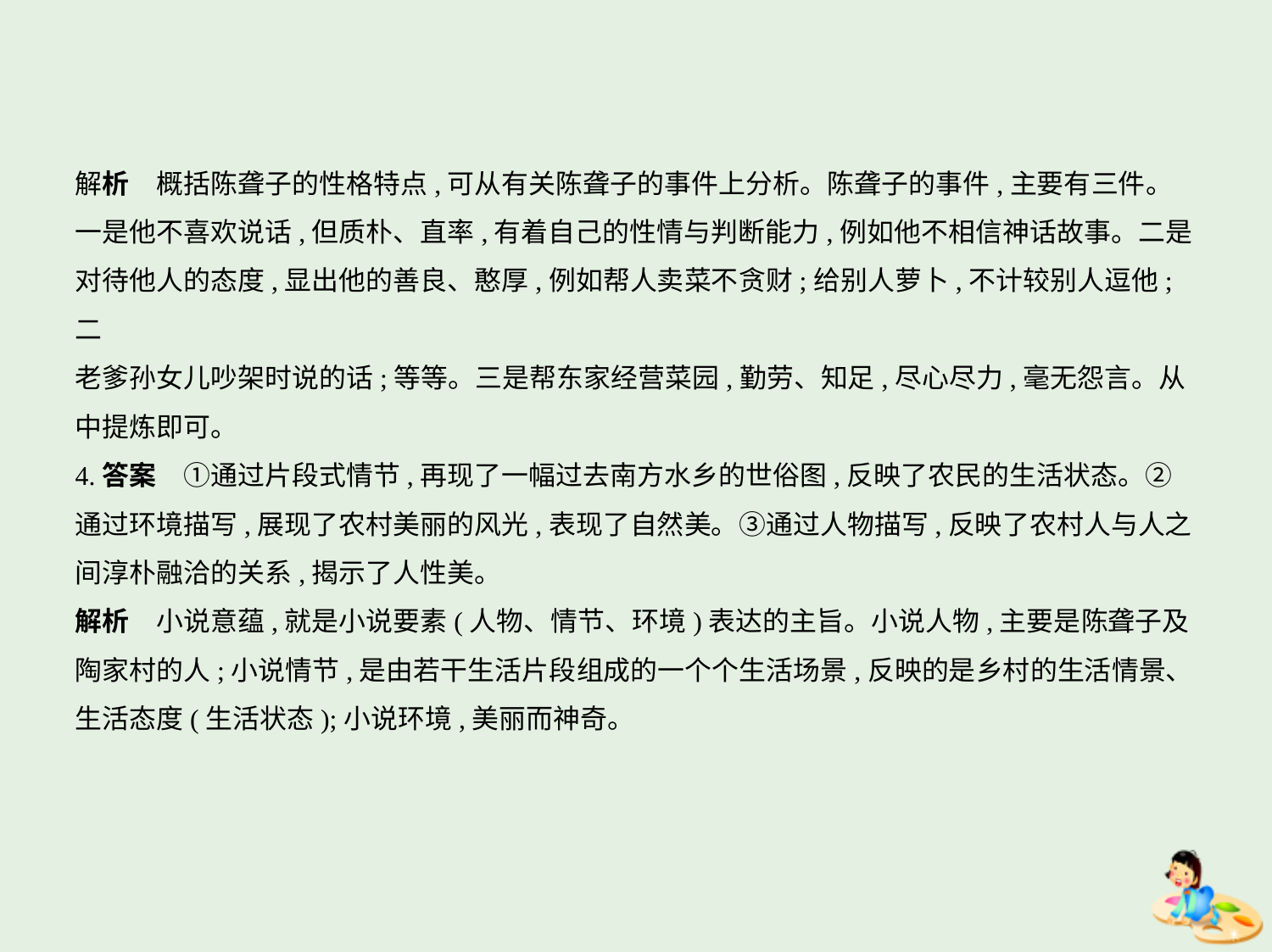

解析　概括陈聋子的性格特点,可从有关陈聋子的事件上分析。陈聋子的事件,主要有三件。
一是他不喜欢说话,但质朴、直率,有着自己的性情与判断能力,例如他不相信神话故事。二是
对待他人的态度,显出他的善良、憨厚,例如帮人卖菜不贪财;给别人萝卜,不计较别人逗他;二
老爹孙女儿吵架时说的话;等等。三是帮东家经营菜园,勤劳、知足,尽心尽力,毫无怨言。从
中提炼即可。
4.答案　①通过片段式情节,再现了一幅过去南方水乡的世俗图,反映了农民的生活状态。②
通过环境描写,展现了农村美丽的风光,表现了自然美。③通过人物描写,反映了农村人与人之
间淳朴融洽的关系,揭示了人性美。
解析　小说意蕴,就是小说要素(人物、情节、环境)表达的主旨。小说人物,主要是陈聋子及
陶家村的人;小说情节,是由若干生活片段组成的一个个生活场景,反映的是乡村的生活情景、
生活态度(生活状态);小说环境,美丽而神奇。